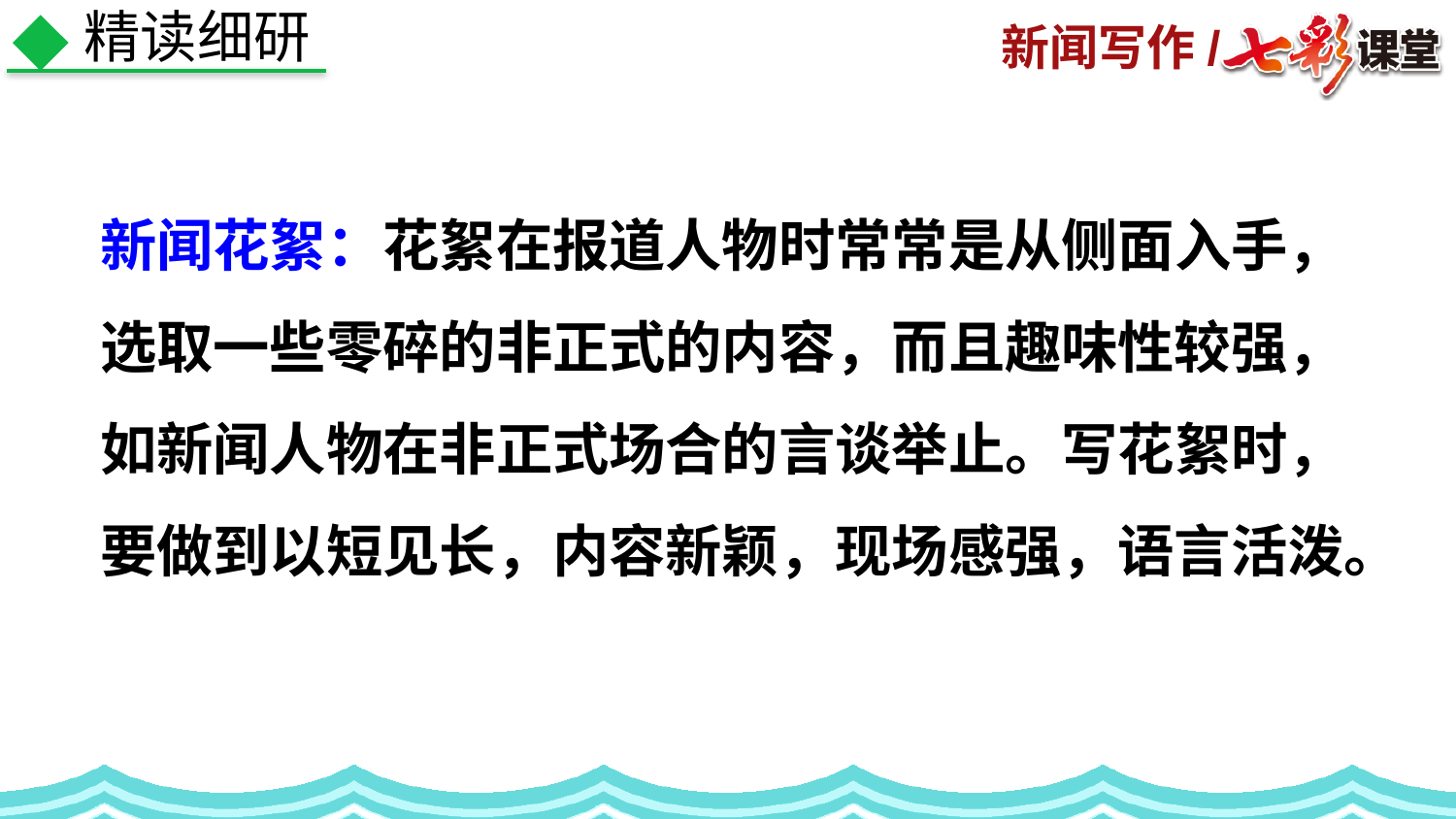

精读细研

新闻花絮：花絮在报道人物时常常是从侧面入手，选取一些零碎的非正式的内容，而且趣味性较强，如新闻人物在非正式场合的言谈举止。写花絮时，要做到以短见长，内容新颖，现场感强，语言活泼。